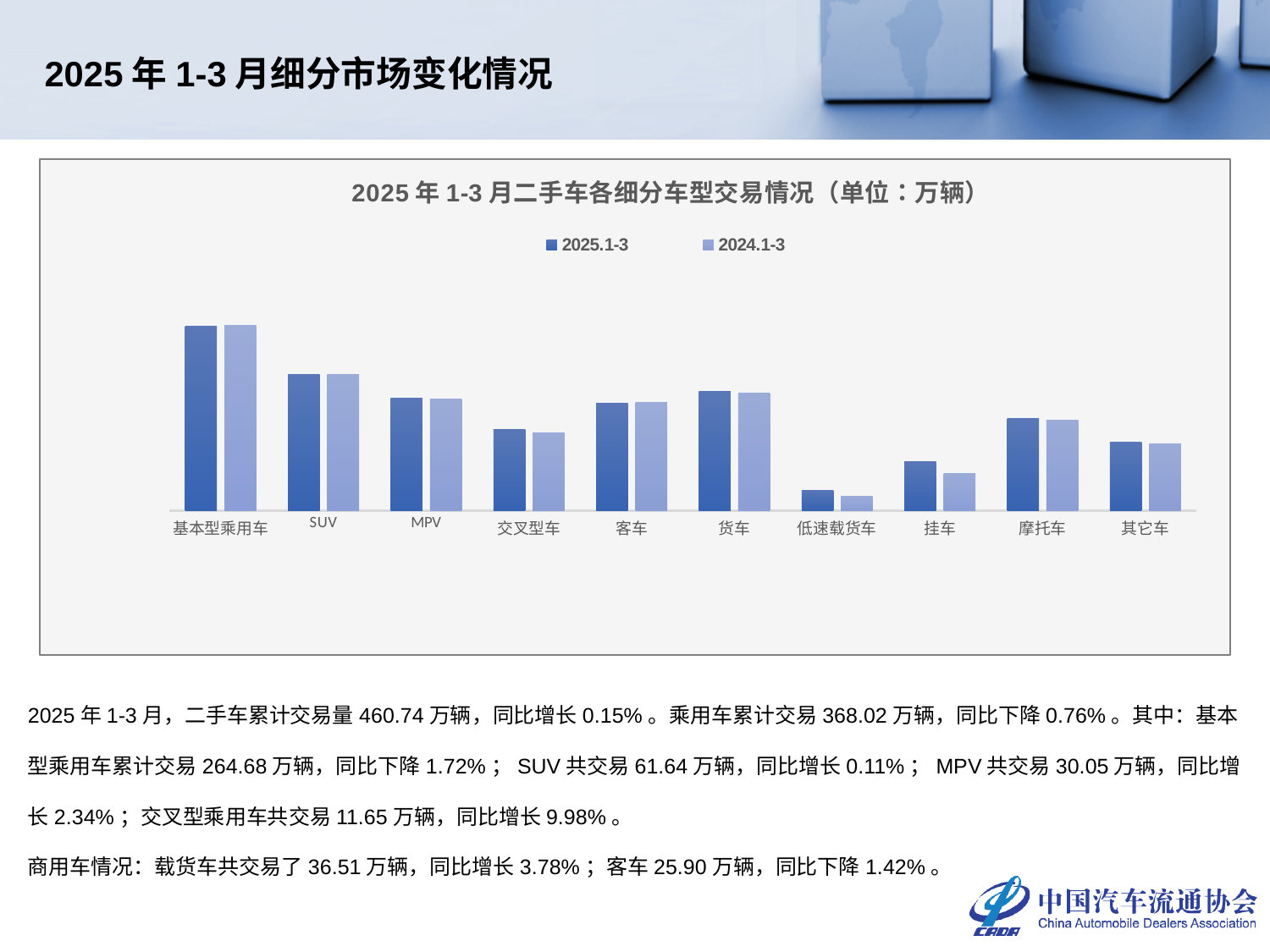

2025年1-3月细分市场变化情况

### Chart: 2025年1-3月二手车各细分车型交易情况（单位：万辆）

| Category | 2025.1-3 | 2024.1-3 |
|---|---|---|
| 基本型乘用车 | 264.6832 | 269.3141 |
| SUV | 61.6366 | 61.5669 |
| MPV | 30.0485 | 29.3618 |
| 交叉型车 | 11.6491 | 10.5923 |
| 客车 | 25.8973 | 26.271 |
| 货车 | 36.5128 | 35.1843 |
| 低速载货车 | 1.8556 | 1.5513 |
| 挂车 | 4.4358 | 3.0675 |
| 摩托车 | 16.1749 | 15.5139 |
| 其它车 | 7.8415 | 7.6068 |
2025年1-3月，二手车累计交易量460.74万辆，同比增长0.15%。乘用车累计交易368.02万辆，同比下降0.76%。其中：基本型乘用车累计交易264.68万辆，同比下降1.72%；SUV共交易61.64万辆，同比增长0.11%；MPV共交易30.05万辆，同比增长2.34%；交叉型乘用车共交易11.65万辆，同比增长9.98%。
商用车情况：载货车共交易了36.51万辆，同比增长3.78%；客车25.90万辆，同比下降1.42%。